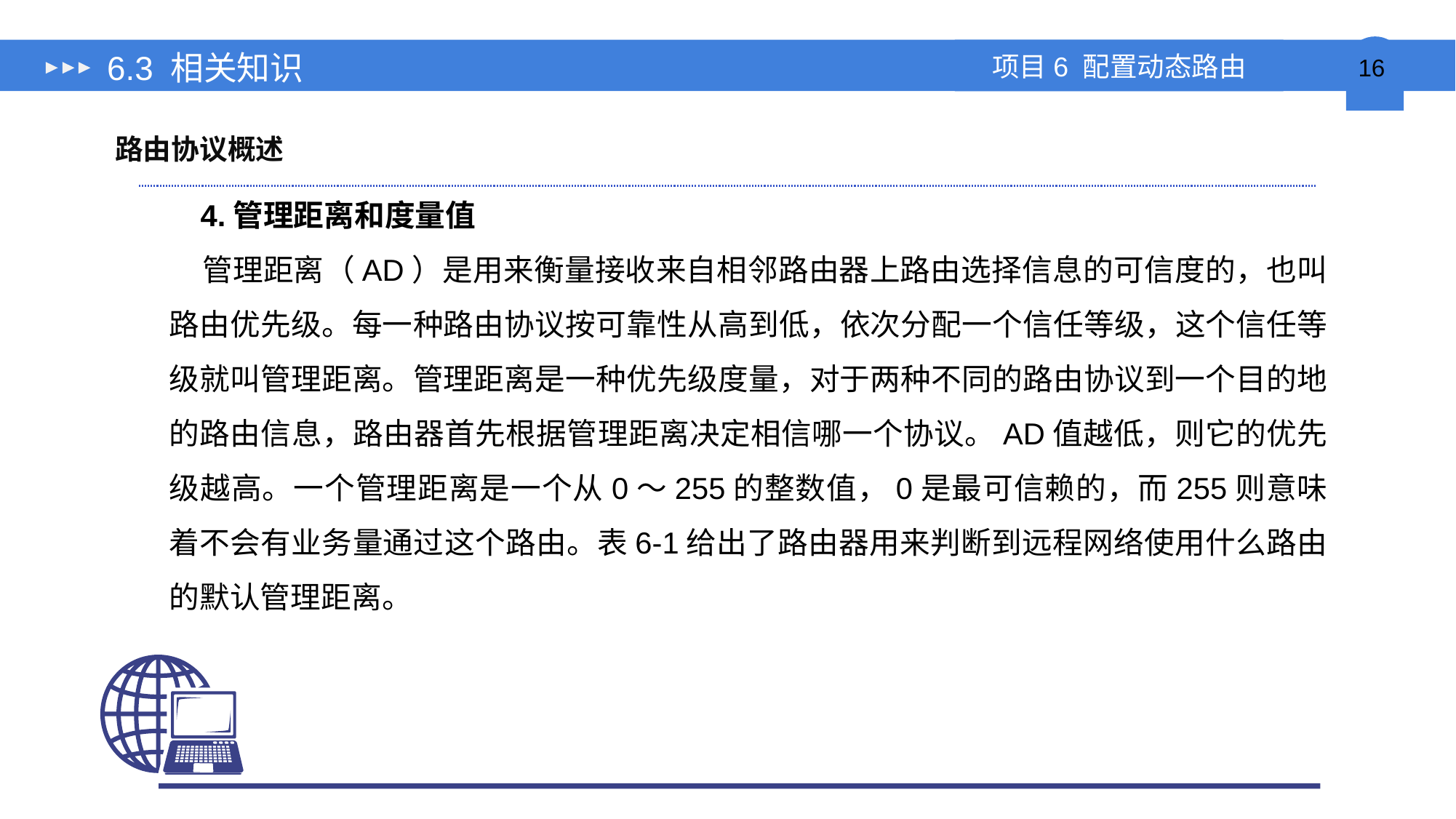

# 6.3 相关知识
路由协议概述
4.管理距离和度量值
管理距离（AD）是用来衡量接收来自相邻路由器上路由选择信息的可信度的，也叫路由优先级。每一种路由协议按可靠性从高到低，依次分配一个信任等级，这个信任等级就叫管理距离。管理距离是一种优先级度量，对于两种不同的路由协议到一个目的地的路由信息，路由器首先根据管理距离决定相信哪一个协议。AD值越低，则它的优先级越高。一个管理距离是一个从0～255的整数值，0是最可信赖的，而255则意味着不会有业务量通过这个路由。表6-1给出了路由器用来判断到远程网络使用什么路由的默认管理距离。